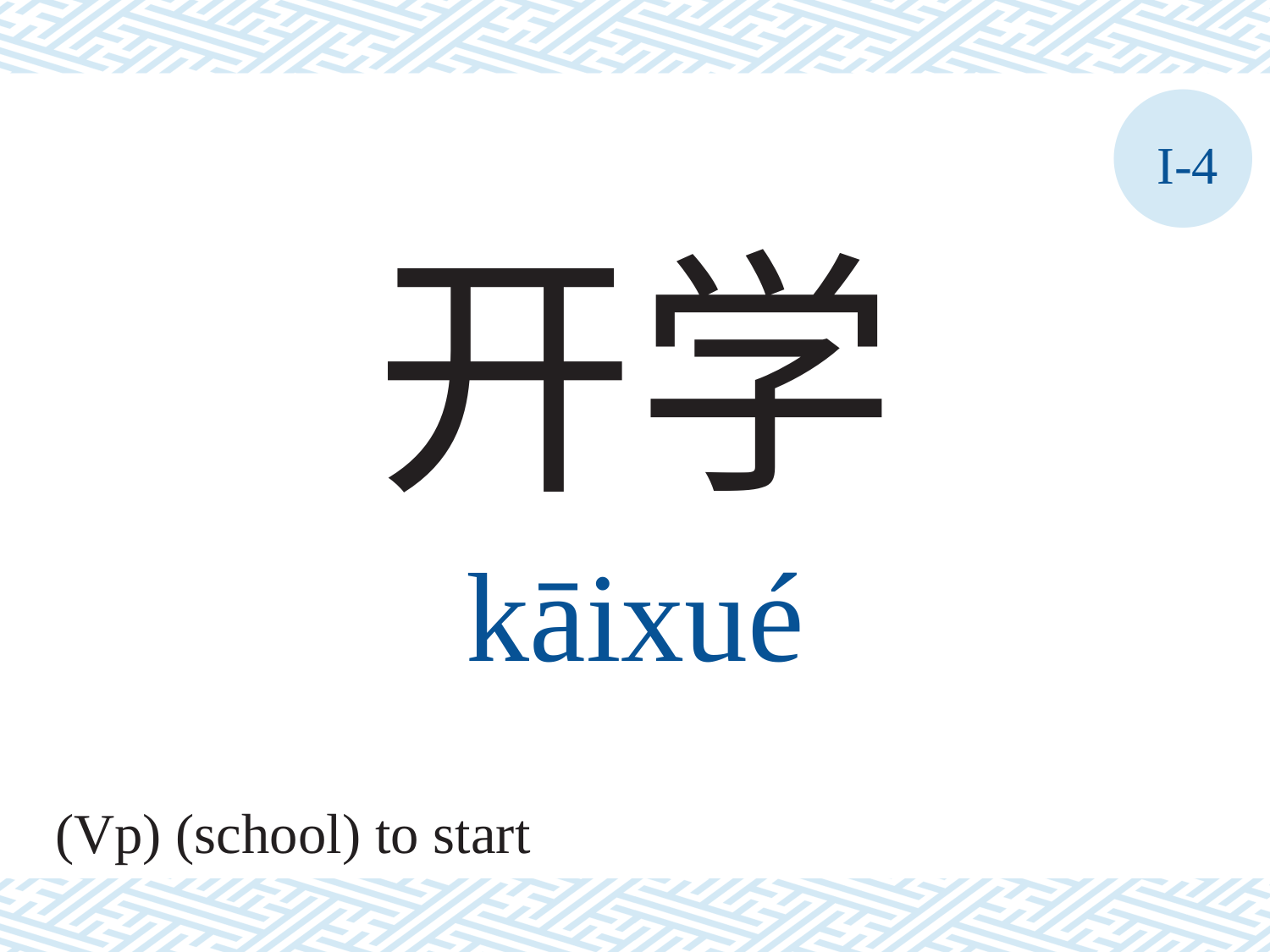

I-4
开学
kāixué
(Vp) (school) to start